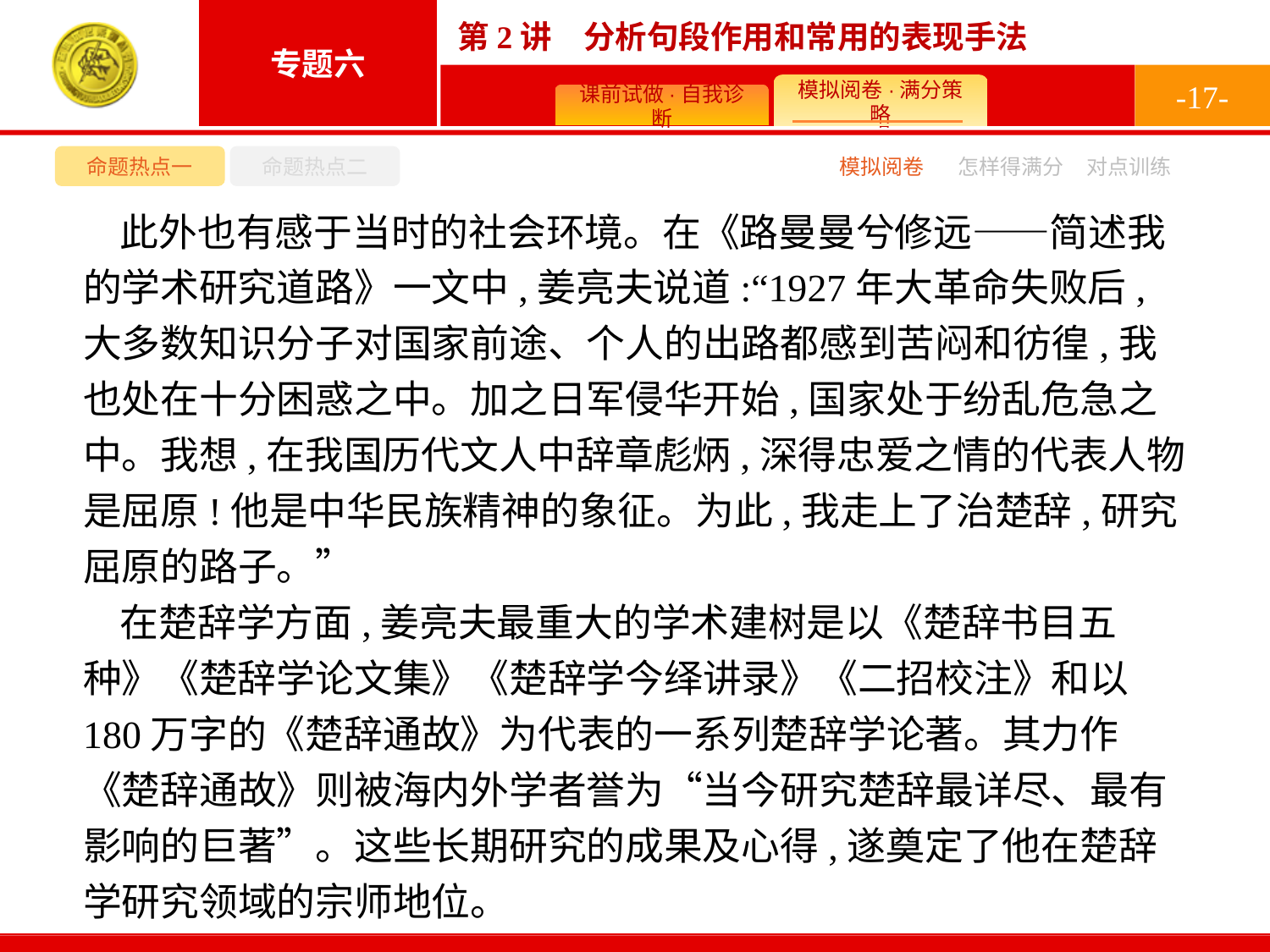

-17-
命题热点一
命题热点二
模拟阅卷
怎样得满分
对点训练
此外也有感于当时的社会环境。在《路曼曼兮修远——简述我的学术研究道路》一文中,姜亮夫说道:“1927年大革命失败后,大多数知识分子对国家前途、个人的出路都感到苦闷和彷徨,我也处在十分困惑之中。加之日军侵华开始,国家处于纷乱危急之中。我想,在我国历代文人中辞章彪炳,深得忠爱之情的代表人物是屈原!他是中华民族精神的象征。为此,我走上了治楚辞,研究屈原的路子。”
在楚辞学方面,姜亮夫最重大的学术建树是以《楚辞书目五种》《楚辞学论文集》《楚辞学今绎讲录》《二招校注》和以180万字的《楚辞通故》为代表的一系列楚辞学论著。其力作《楚辞通故》则被海内外学者誉为“当今研究楚辞最详尽、最有影响的巨著”。这些长期研究的成果及心得,遂奠定了他在楚辞学研究领域的宗师地位。